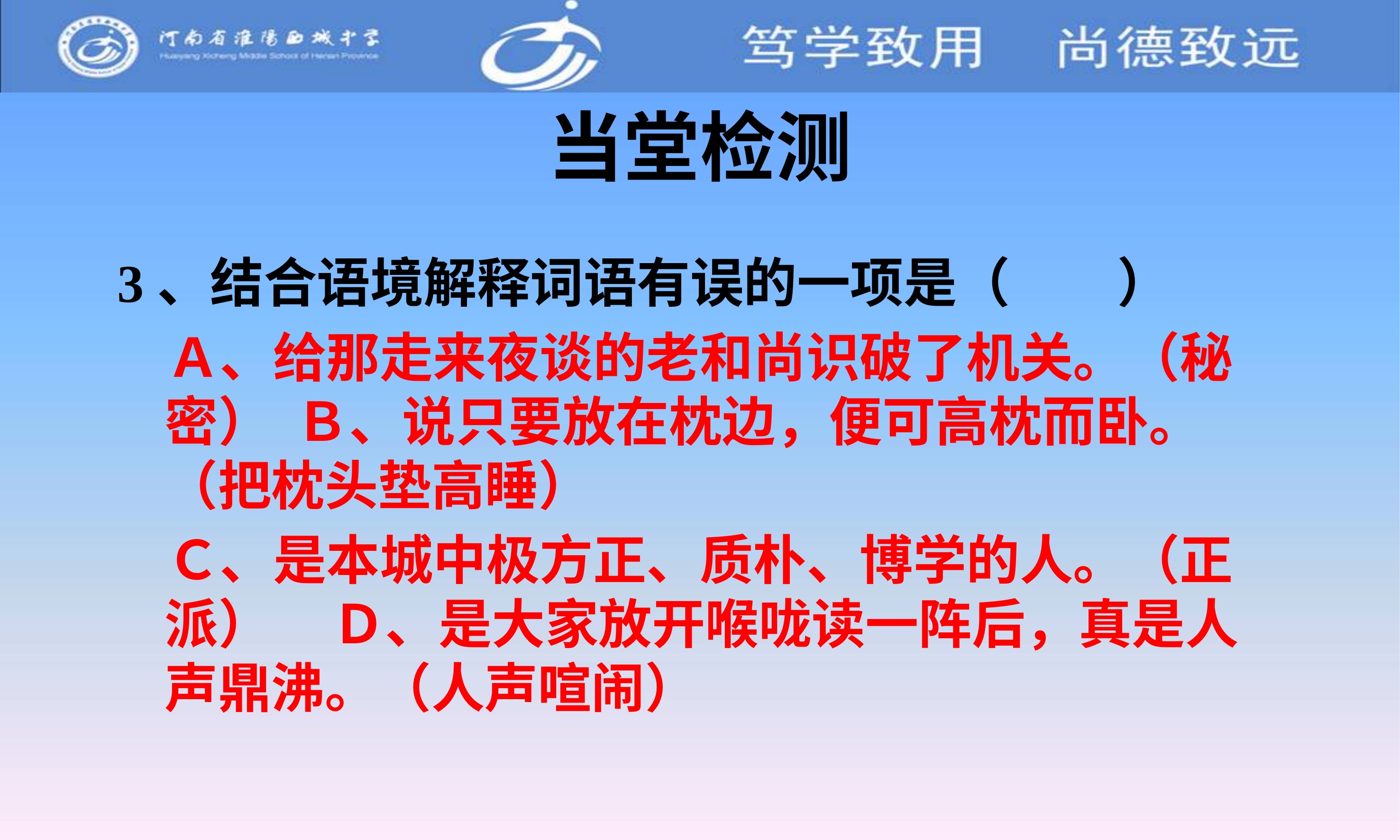

# 当堂检测
3、结合语境解释词语有误的一项是（　　）
   Ａ、给那走来夜谈的老和尚识破了机关。（秘密）  Ｂ、说只要放在枕边，便可高枕而卧。（把枕头垫高睡）
   Ｃ、是本城中极方正、质朴、博学的人。（正派）     Ｄ、是大家放开喉咙读一阵后，真是人声鼎沸。（人声喧闹）